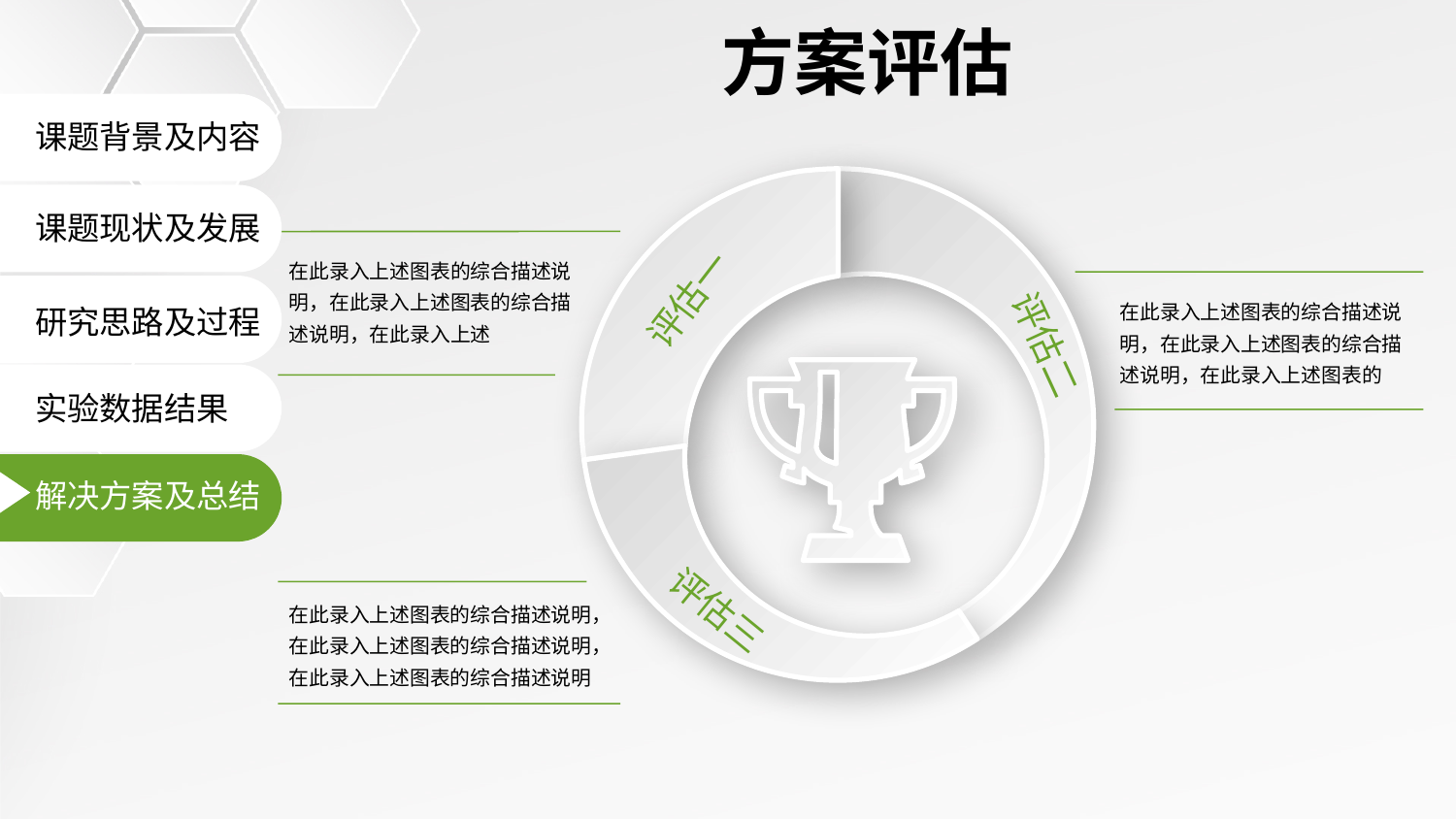

方案评估

课题背景及内容

课题现状及发展

在此录入上述图表的综合描述说明，在此录入上述图表的综合描述说明，在此录入上述
评估一

在此录入上述图表的综合描述说明，在此录入上述图表的综合描述说明，在此录入上述图表的
研究思路及过程
评估二

实验数据结果

解决方案及总结

评估三

在此录入上述图表的综合描述说明，在此录入上述图表的综合描述说明，在此录入上述图表的综合描述说明